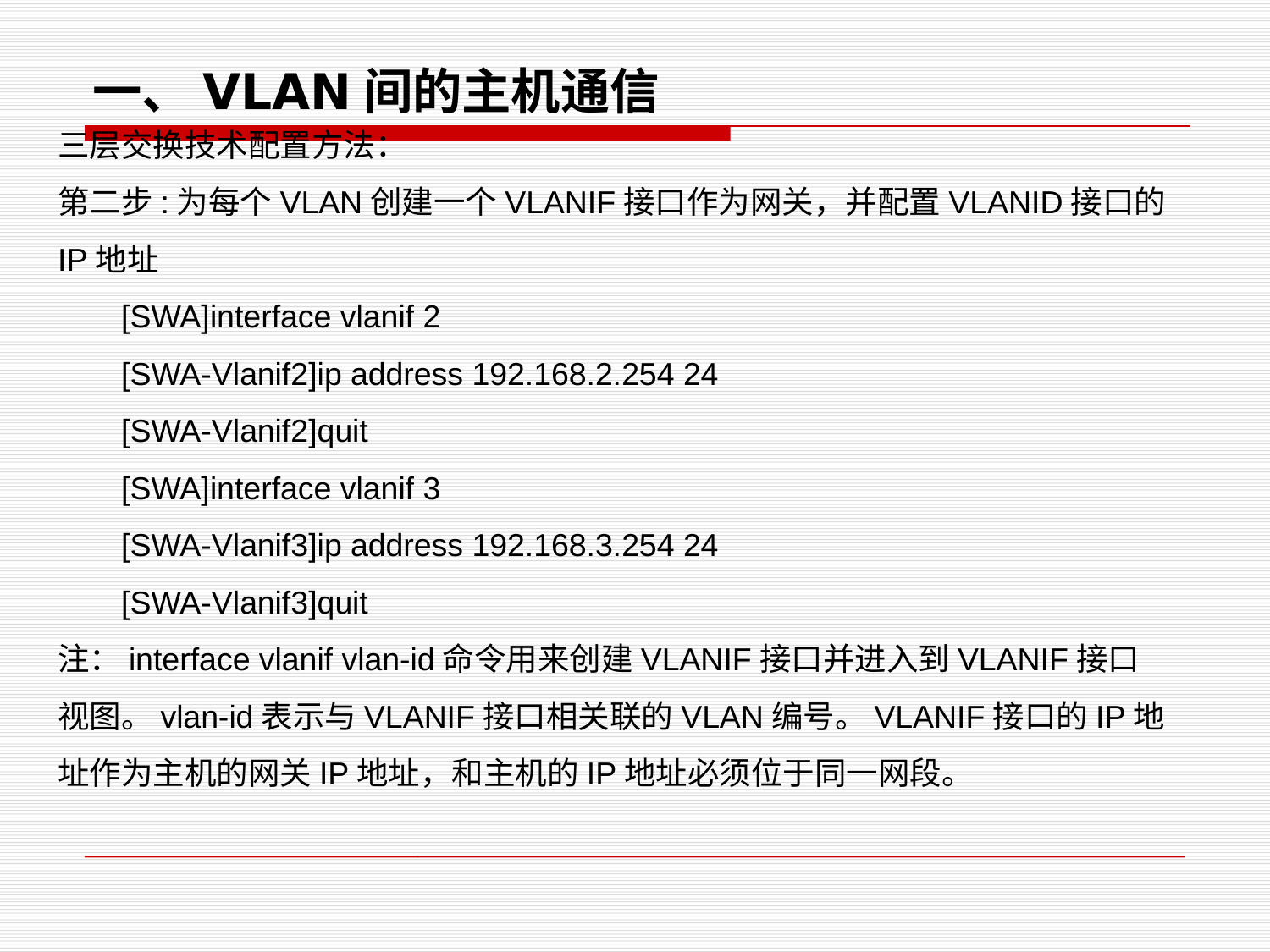

一、VLAN间的主机通信
三层交换技术配置方法：
第二步:为每个VLAN创建一个VLANIF接口作为网关，并配置VLANID接口的IP地址
[SWA]interface vlanif 2
[SWA-Vlanif2]ip address 192.168.2.254 24
[SWA-Vlanif2]quit
[SWA]interface vlanif 3
[SWA-Vlanif3]ip address 192.168.3.254 24
[SWA-Vlanif3]quit
注：interface vlanif vlan-id命令用来创建VLANIF接口并进入到VLANIF接口视图。vlan-id表示与VLANIF接口相关联的VLAN编号。VLANIF接口的IP地址作为主机的网关IP地址，和主机的IP地址必须位于同一网段。
106